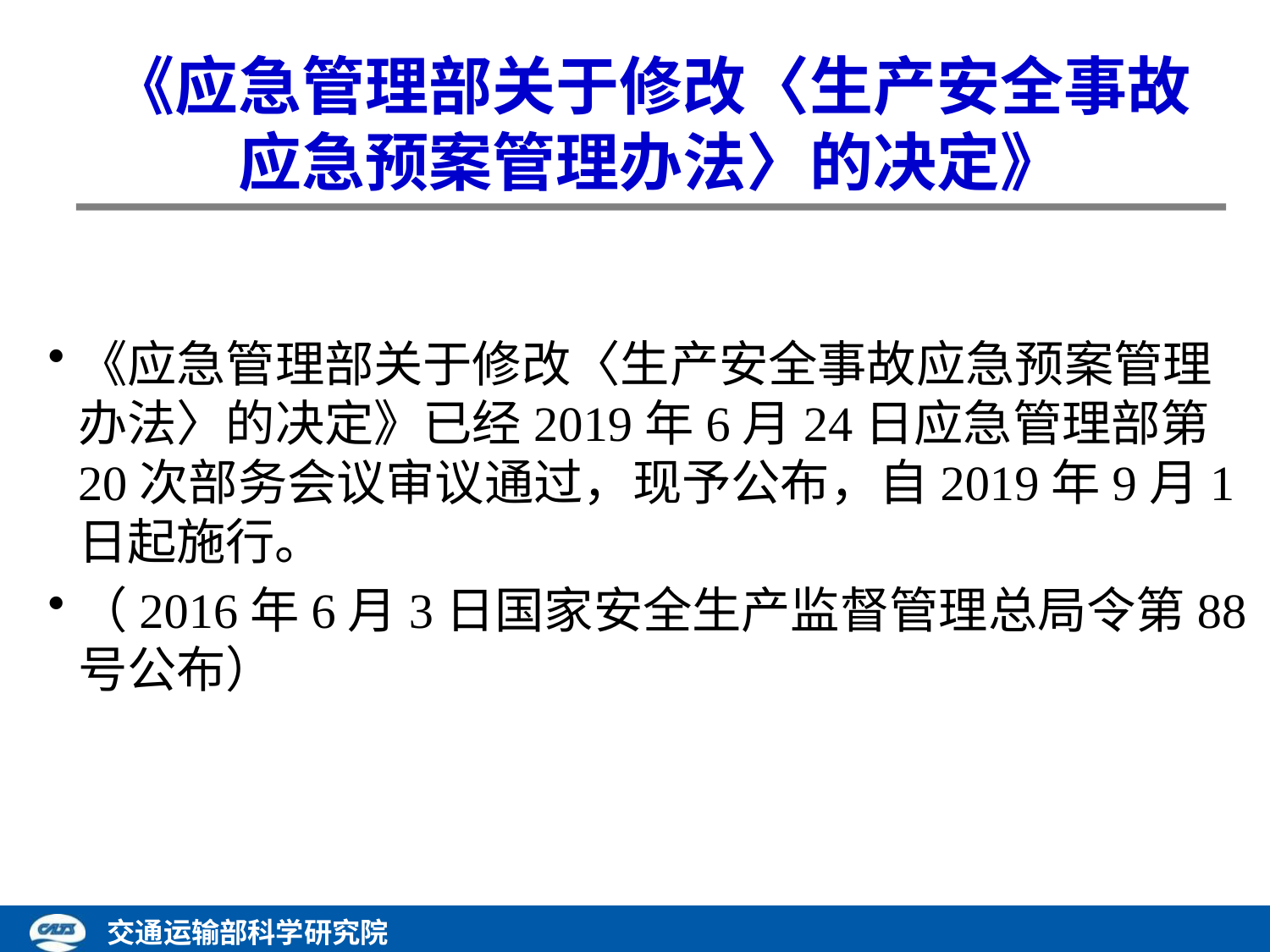

《应急管理部关于修改〈生产安全事故应急预案管理办法〉的决定》

《应急管理部关于修改〈生产安全事故应急预案管理办法〉的决定》已经2019年6月24日应急管理部第20次部务会议审议通过，现予公布，自2019年9月1日起施行。
（2016年6月3日国家安全生产监督管理总局令第88号公布）